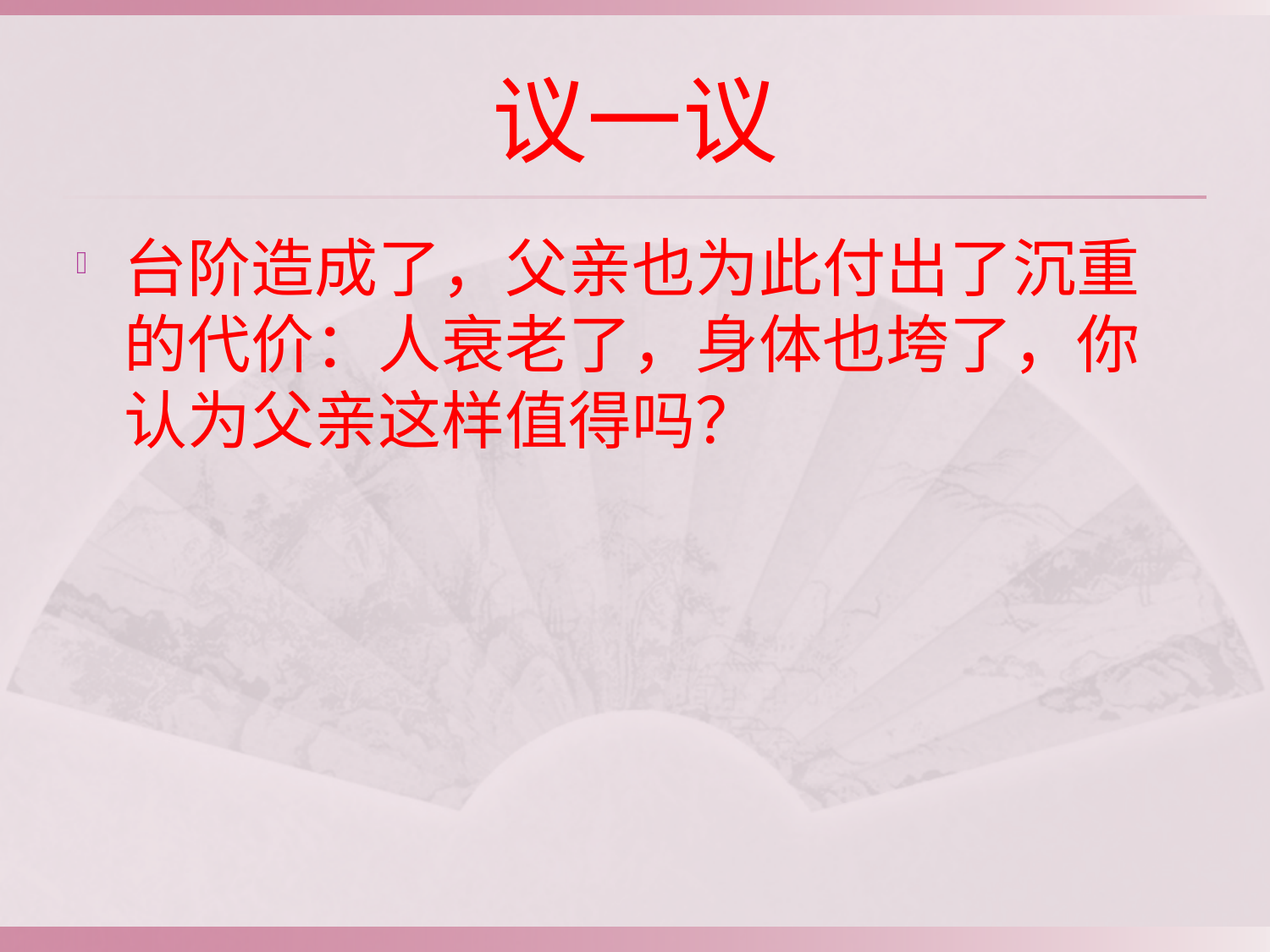

# 议一议
台阶造成了，父亲也为此付出了沉重的代价：人衰老了，身体也垮了，你认为父亲这样值得吗？